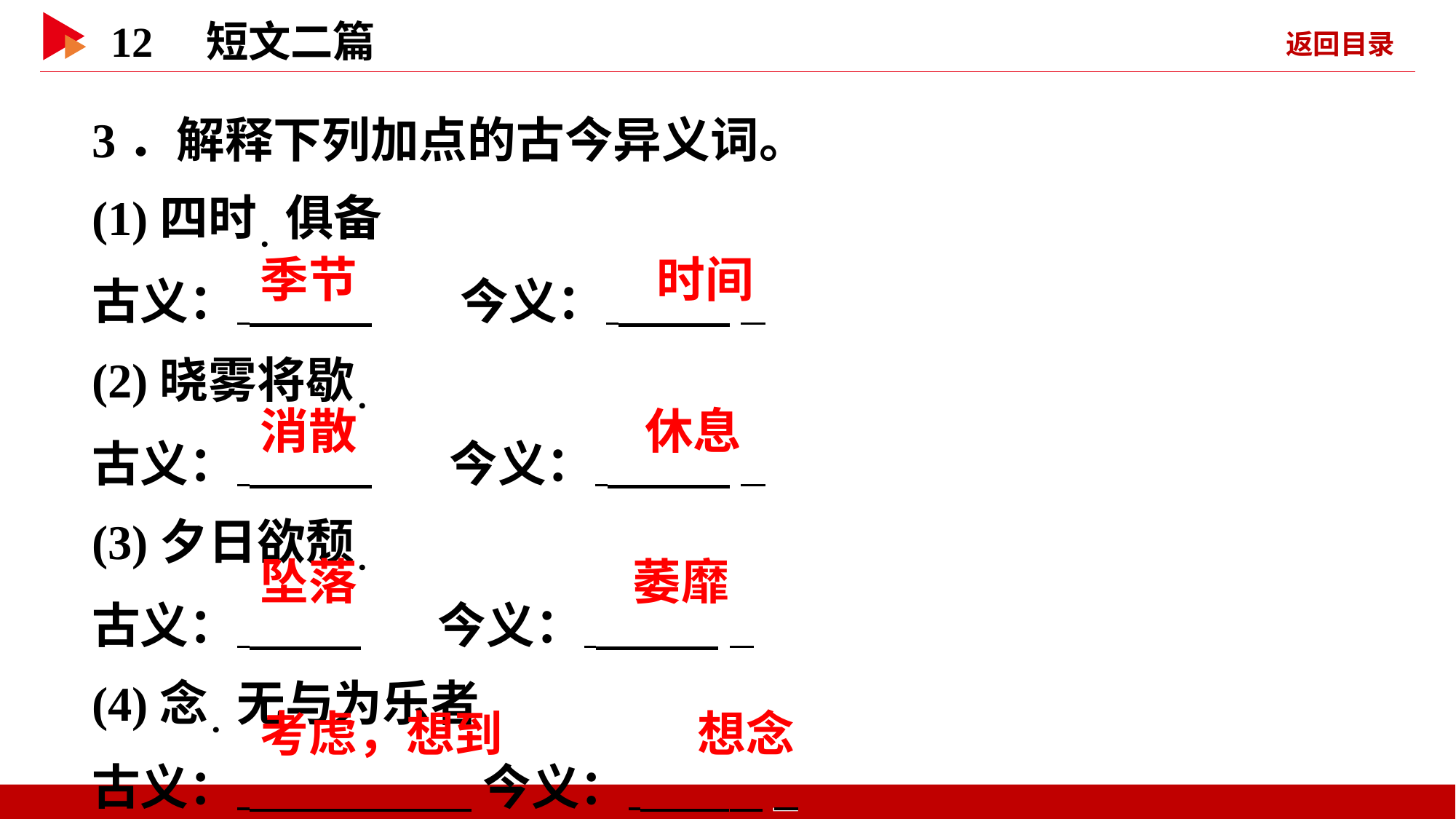

3．解释下列加点的古今异义词。
(1)四时．俱备
古义：                    今义：           _
(2)晓雾将歇．
古义：                   今义：            _
(3)夕日欲颓．
古义：                  今义：            _
(4)念．无与为乐者
古义：                      今义：            _
 季节
 时间
 消散
 休息
 坠落
 萎靡
 考虑，想到
 想念